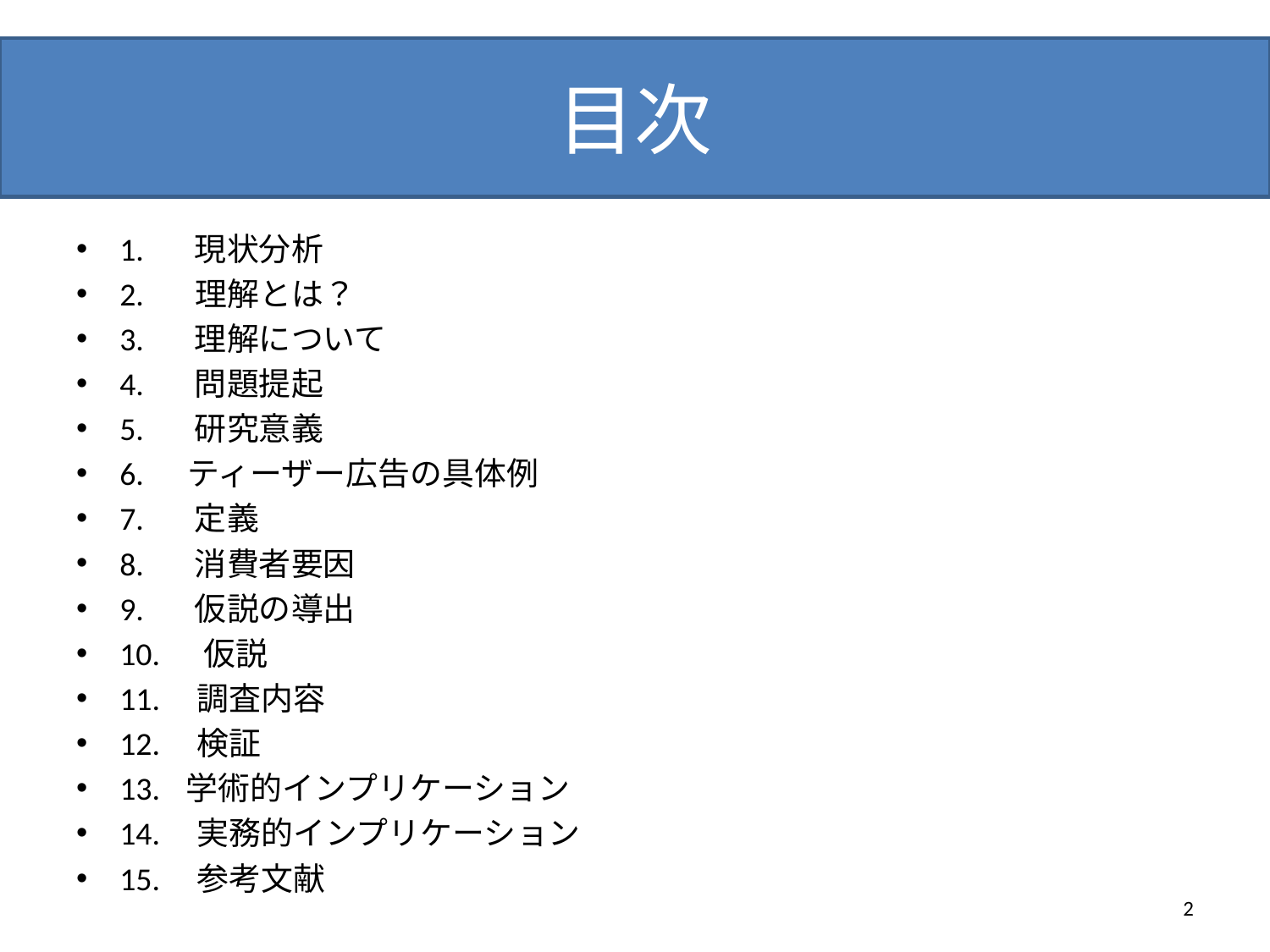

# 目次
1.　  現状分析
2. 　 理解とは？
3.　  理解について
4.　  問題提起
5.　  研究意義
6.　 ティーザー広告の具体例
7.　  定義
8.　  消費者要因
9.　  仮説の導出
10.　 仮説
11.　調査内容
12.　検証
13.   学術的インプリケーション
14.　実務的インプリケーション
15.　参考文献
2